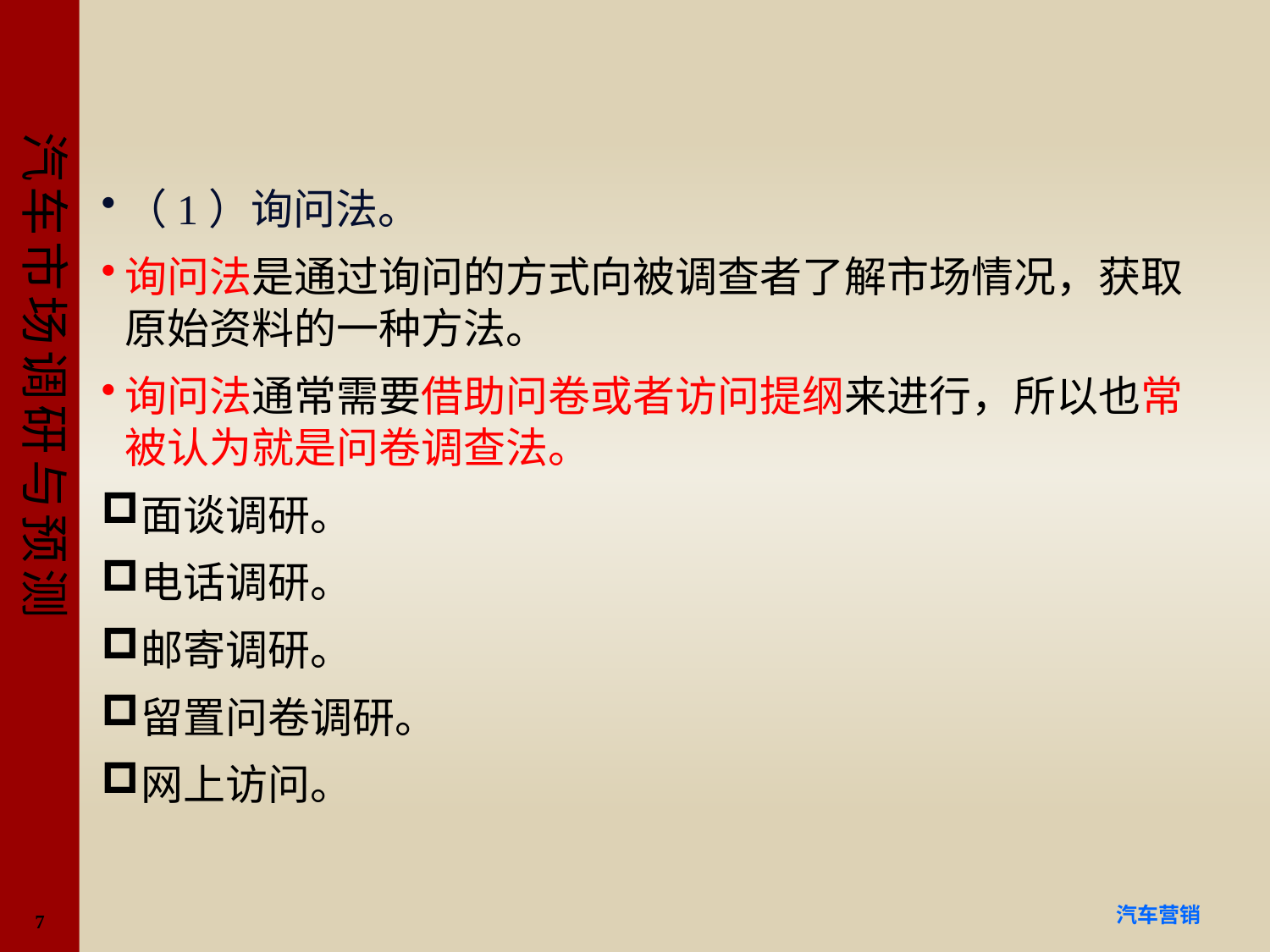

#
（1）询问法。
询问法是通过询问的方式向被调查者了解市场情况，获取原始资料的一种方法。
询问法通常需要借助问卷或者访问提纲来进行，所以也常被认为就是问卷调查法。
面谈调研。
电话调研。
邮寄调研。
留置问卷调研。
网上访问。
7